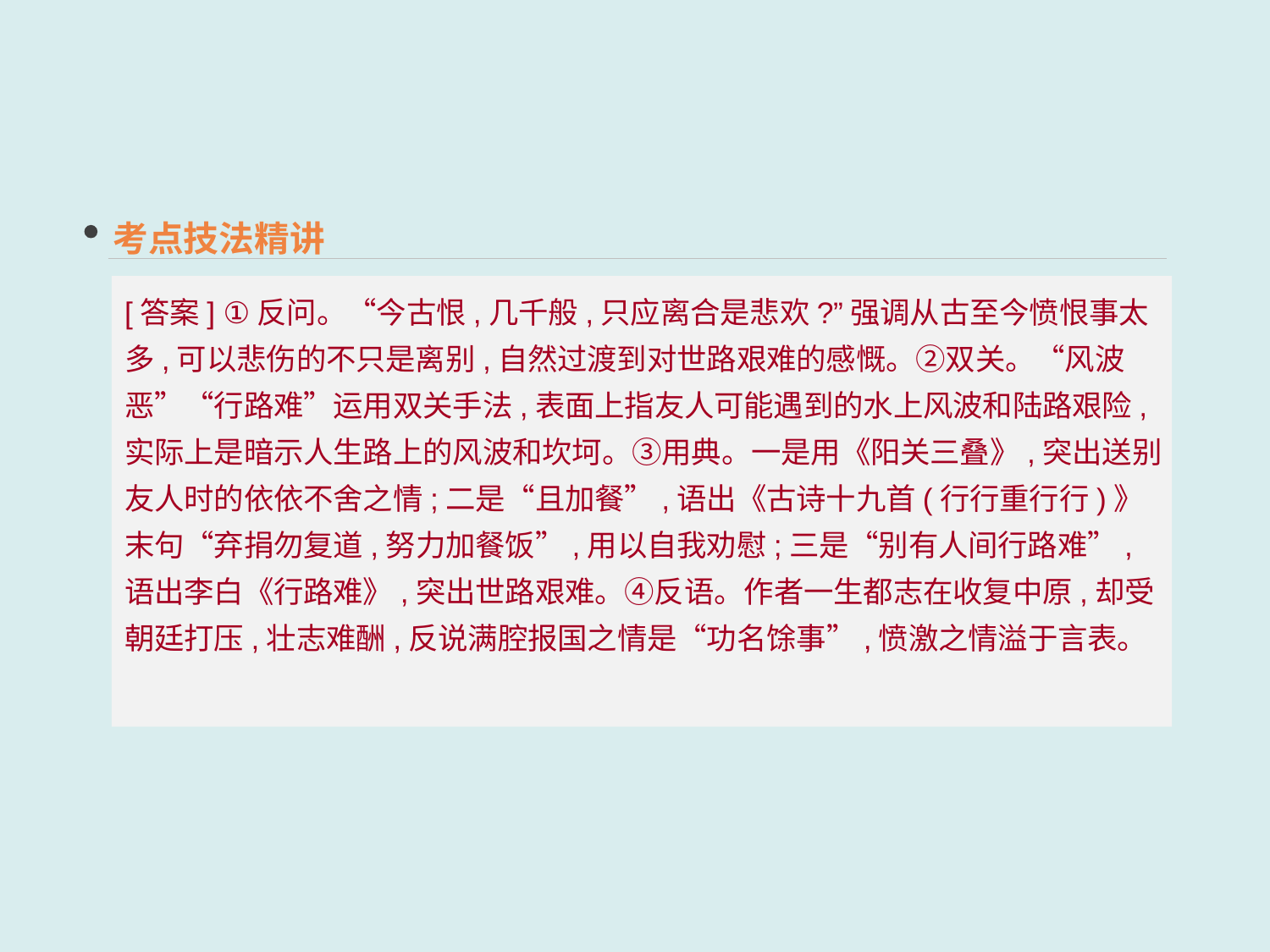

考点技法精讲

[答案] ①反问。“今古恨,几千般,只应离合是悲欢?”强调从古至今愤恨事太多,可以悲伤的不只是离别,自然过渡到对世路艰难的感慨。②双关。“风波恶”“行路难”运用双关手法,表面上指友人可能遇到的水上风波和陆路艰险,实际上是暗示人生路上的风波和坎坷。③用典。一是用《阳关三叠》,突出送别友人时的依依不舍之情;二是“且加餐”,语出《古诗十九首(行行重行行)》末句“弃捐勿复道,努力加餐饭”,用以自我劝慰;三是“别有人间行路难”,语出李白《行路难》,突出世路艰难。④反语。作者一生都志在收复中原,却受朝廷打压,壮志难酬,反说满腔报国之情是“功名馀事”,愤激之情溢于言表。